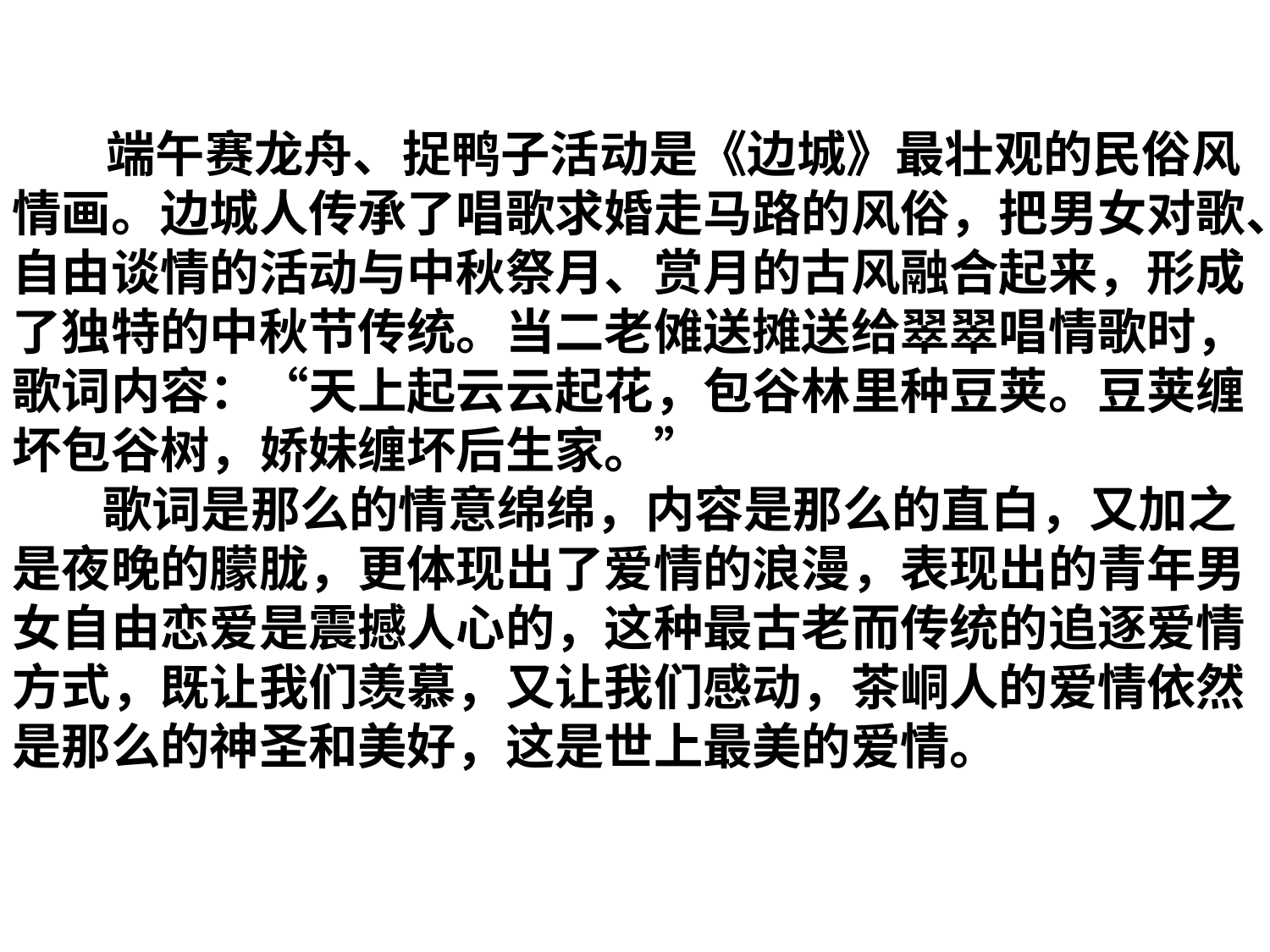

端午赛龙舟、捉鸭子活动是《边城》最壮观的民俗风情画。边城人传承了唱歌求婚走马路的风俗，把男女对歌、自由谈情的活动与中秋祭月、赏月的古风融合起来，形成了独特的中秋节传统。当二老傩送摊送给翠翠唱情歌时，歌词内容：“天上起云云起花，包谷林里种豆荚。豆荚缠坏包谷树，娇妹缠坏后生家。”
       歌词是那么的情意绵绵，内容是那么的直白，又加之是夜晚的朦胧，更体现出了爱情的浪漫，表现出的青年男女自由恋爱是震撼人心的，这种最古老而传统的追逐爱情方式，既让我们羡慕，又让我们感动，茶峒人的爱情依然是那么的神圣和美好，这是世上最美的爱情。